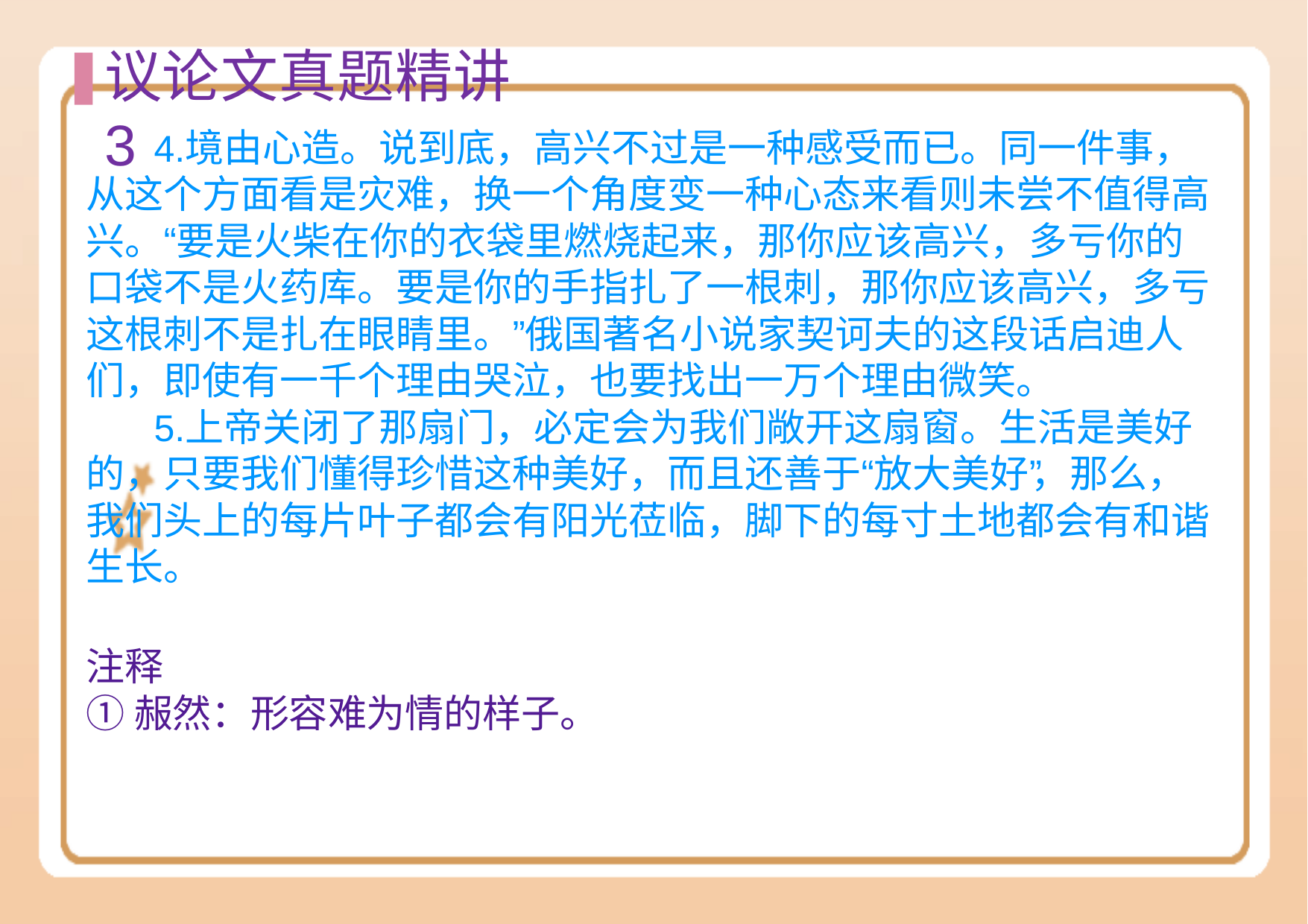

# 议论⽂真题精讲3

境由心造。说到底，高兴不过是一种感受而已。同一件事，  从这个方面看是灾难，换一个角度变一种心态来看则未尝不值得高 兴。“要是火柴在你的衣袋里燃烧起来，那你应该高兴，多亏你的 口袋不是火药库。要是你的手指扎了一根刺，那你应该高兴，多亏 这根刺不是扎在眼睛里。”俄国著名小说家契诃夫的这段话启迪人 们，即使有一千个理由哭泣，也要找出一万个理由微笑。
上帝关闭了那扇门，必定会为我们敞开这扇窗。生活是美好 的，只要我们懂得珍惜这种美好，而且还善于“放大美好”，那么，  我们头上的每片叶子都会有阳光莅临，脚下的每寸土地都会有和谐 生长。

注释
①赧然：形容难为情的样⼦。